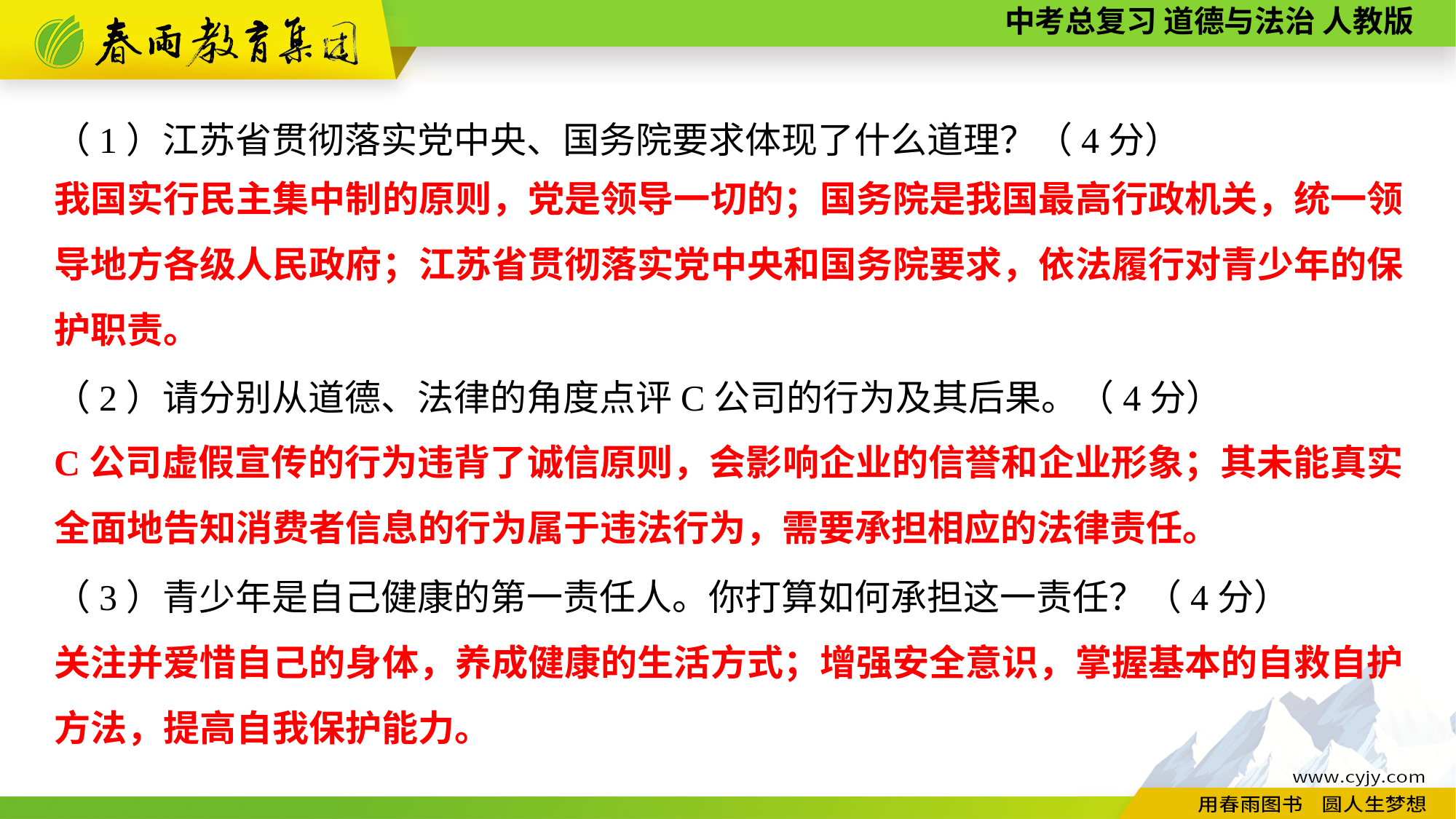

（1）江苏省贯彻落实党中央、国务院要求体现了什么道理？（4分）
我国实行民主集中制的原则，党是领导一切的；国务院是我国最高行政机关，统一领导地方各级人民政府；江苏省贯彻落实党中央和国务院要求，依法履行对青少年的保护职责。
（2）请分别从道德、法律的角度点评C公司的行为及其后果。（4分）
C公司虚假宣传的行为违背了诚信原则，会影响企业的信誉和企业形象；其未能真实全面地告知消费者信息的行为属于违法行为，需要承担相应的法律责任。
（3）青少年是自己健康的第一责任人。你打算如何承担这一责任？（4分）
关注并爱惜自己的身体，养成健康的生活方式；增强安全意识，掌握基本的自救自护方法，提高自我保护能力。